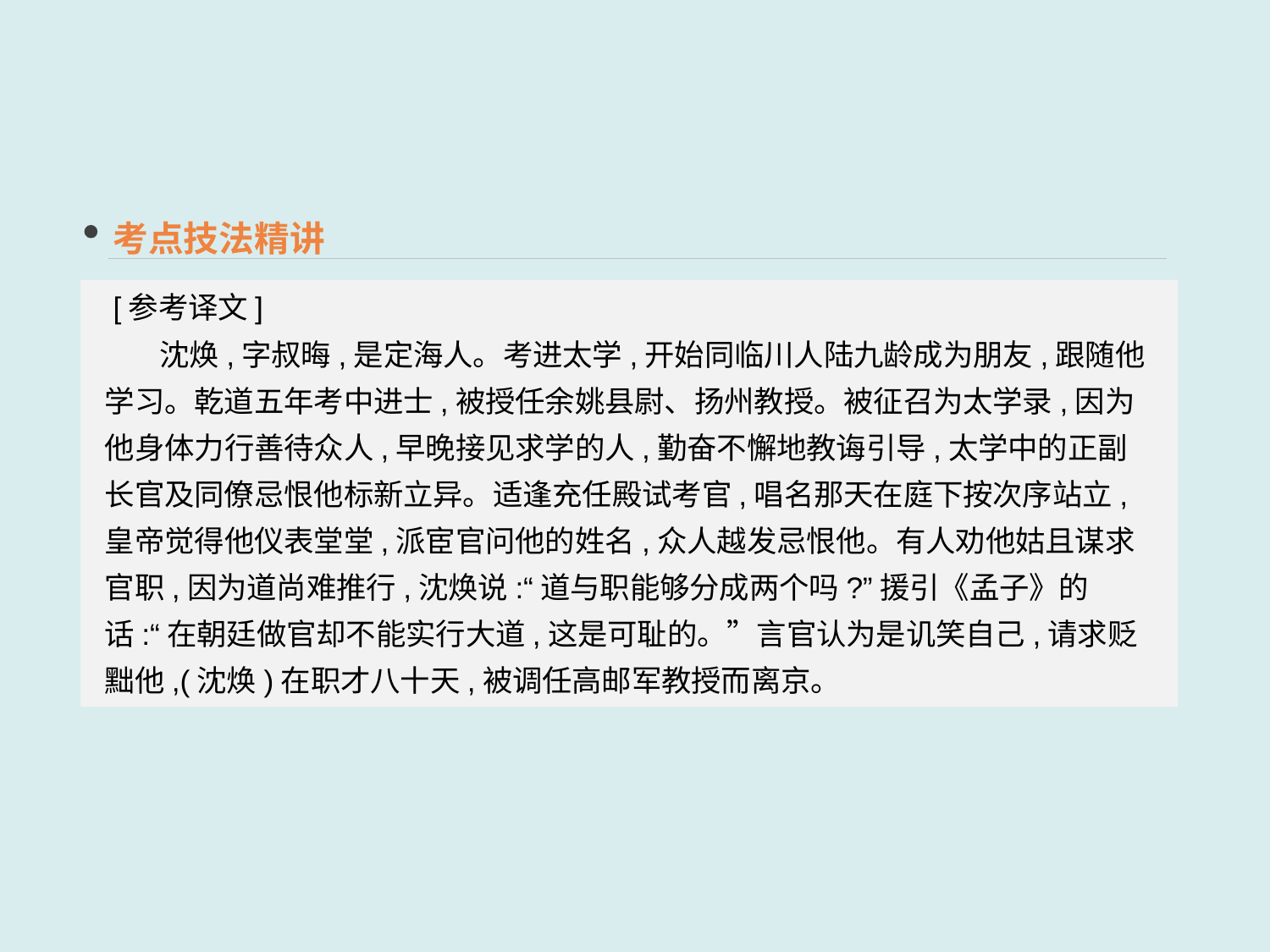

考点技法精讲

 [参考译文]
       沈焕,字叔晦,是定海人。考进太学,开始同临川人陆九龄成为朋友,跟随他学习。乾道五年考中进士,被授任余姚县尉、扬州教授。被征召为太学录,因为他身体力行善待众人,早晚接见求学的人,勤奋不懈地教诲引导,太学中的正副长官及同僚忌恨他标新立异。适逢充任殿试考官,唱名那天在庭下按次序站立,皇帝觉得他仪表堂堂,派宦官问他的姓名,众人越发忌恨他。有人劝他姑且谋求官职,因为道尚难推行,沈焕说:“道与职能够分成两个吗?”援引《孟子》的话:“在朝廷做官却不能实行大道,这是可耻的。”言官认为是讥笑自己,请求贬黜他,(沈焕)在职才八十天,被调任高邮军教授而离京。